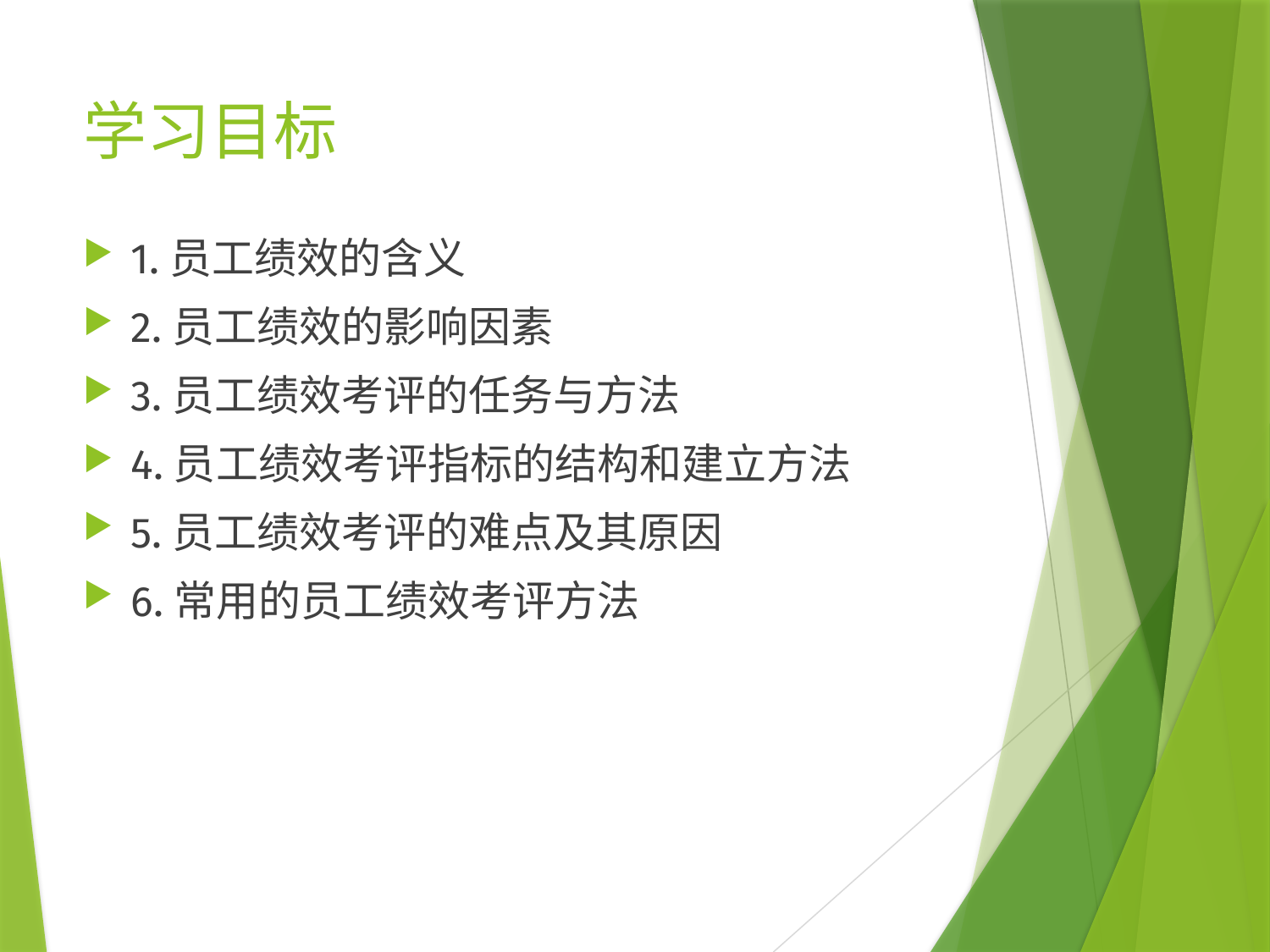

# 学习目标
1.员工绩效的含义
2.员工绩效的影响因素
3.员工绩效考评的任务与方法
4.员工绩效考评指标的结构和建立方法
5.员工绩效考评的难点及其原因
6.常用的员工绩效考评方法